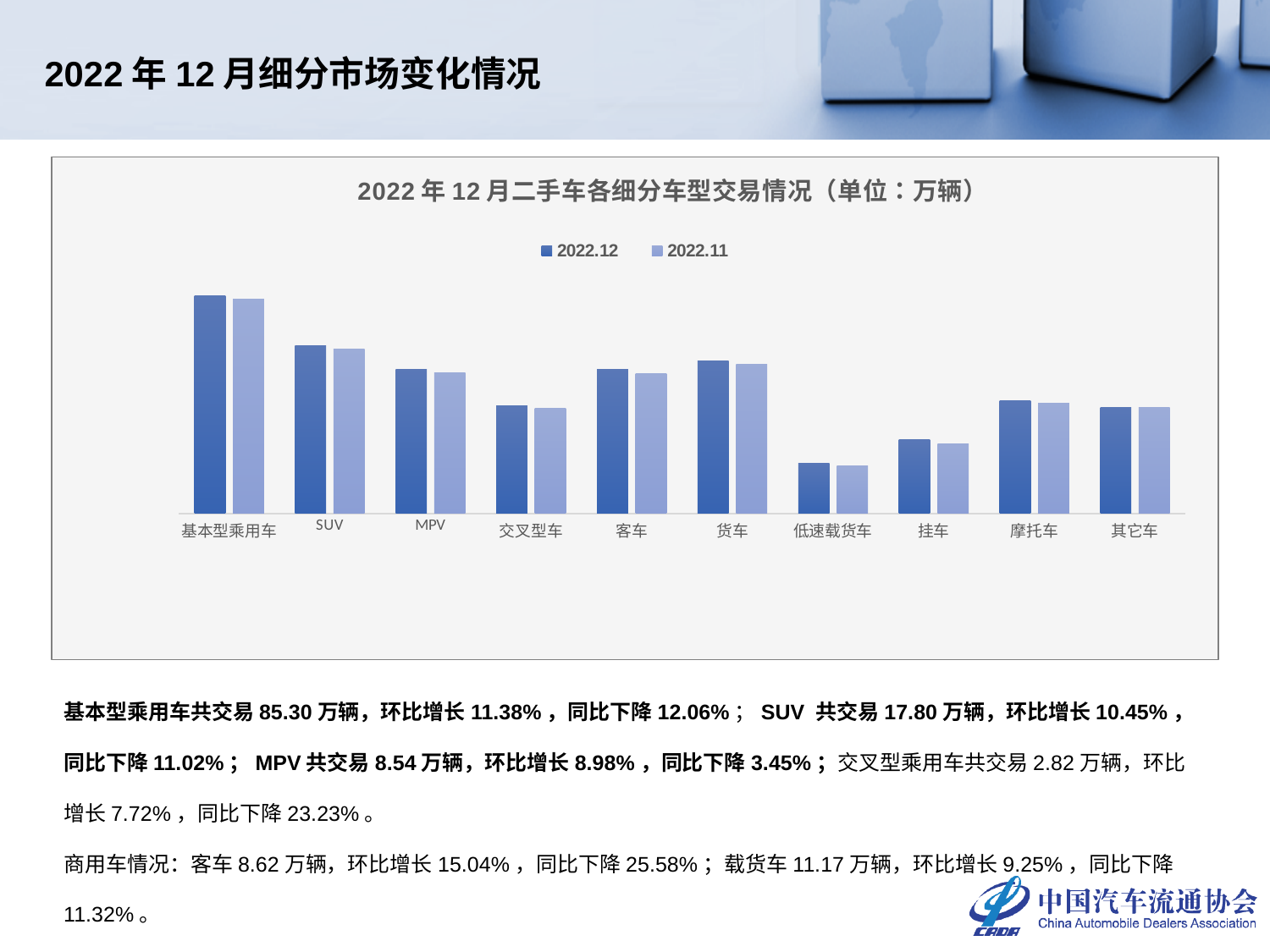

2022年12月细分市场变化情况

### Chart: 2022年12月二手车各细分车型交易情况（单位：万辆）

| Category | 2022.12 | 2022.11 |
|---|---|---|
| 基本型乘用车 | 85.297 | 76.5818 |
| SUV | 17.7982 | 16.1136 |
| MPV | 8.537 | 7.8332 |
| 交叉型车 | 2.8212 | 2.6189 |
| 客车 | 8.6231 | 7.4955 |
| 货车 | 11.1725 | 10.2265 |
| 低速载货车 | 0.4757 | 0.4294 |
| 挂车 | 0.9771 | 0.8636 |
| 摩托车 | 3.2585 | 3.018 |
| 其它车 | 2.6759 | 2.6635 |
基本型乘用车共交易85.30万辆，环比增长11.38%，同比下降12.06%；SUV 共交易17.80万辆，环比增长10.45%，同比下降11.02%；MPV共交易8.54万辆，环比增长8.98%，同比下降3.45%；交叉型乘用车共交易2.82万辆，环比增长7.72%，同比下降23.23%。
商用车情况：客车8.62万辆，环比增长15.04%，同比下降25.58%；载货车11.17万辆，环比增长9.25%，同比下降11.32%。